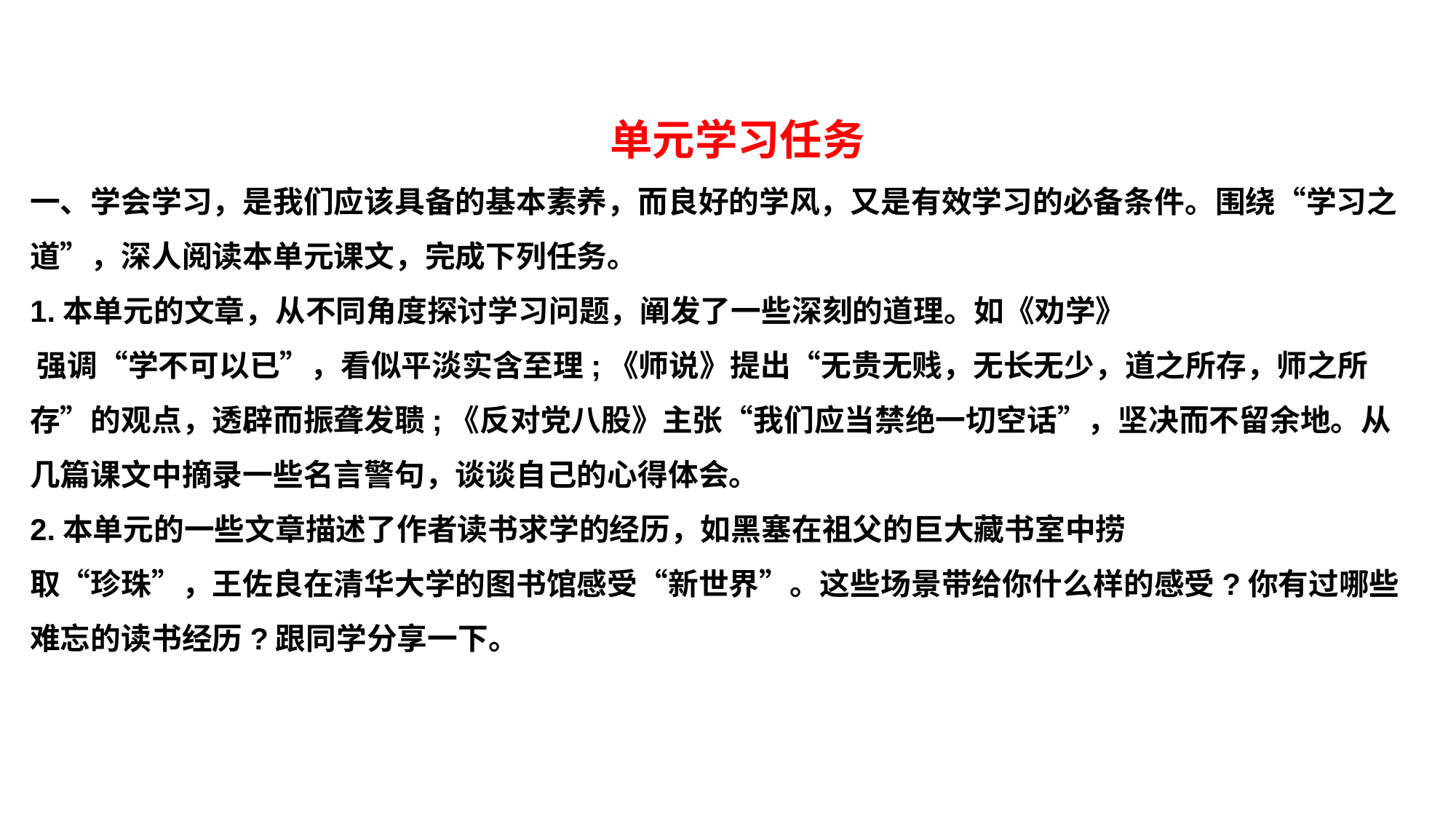

单元学习任务
一、学会学习，是我们应该具备的基本素养，而良好的学风，又是有效学习的必备条件。围绕“学习之道”，深人阅读本单元课文，完成下列任务。
1.本单元的文章，从不同角度探讨学习问题，阐发了一些深刻的道理。如《劝学》
 强调“学不可以已”，看似平淡实含至理;《师说》提出“无贵无贱，无长无少，道之所存，师之所存”的观点，透辟而振聋发聩;《反对党八股》主张“我们应当禁绝一切空话”，坚决而不留余地。从几篇课文中摘录一些名言警句，谈谈自己的心得体会。
2.本单元的一些文章描述了作者读书求学的经历，如黑塞在祖父的巨大藏书室中捞
取“珍珠”，王佐良在清华大学的图书馆感受“新世界”。这些场景带给你什么样的感受?你有过哪些难忘的读书经历?跟同学分享一下。